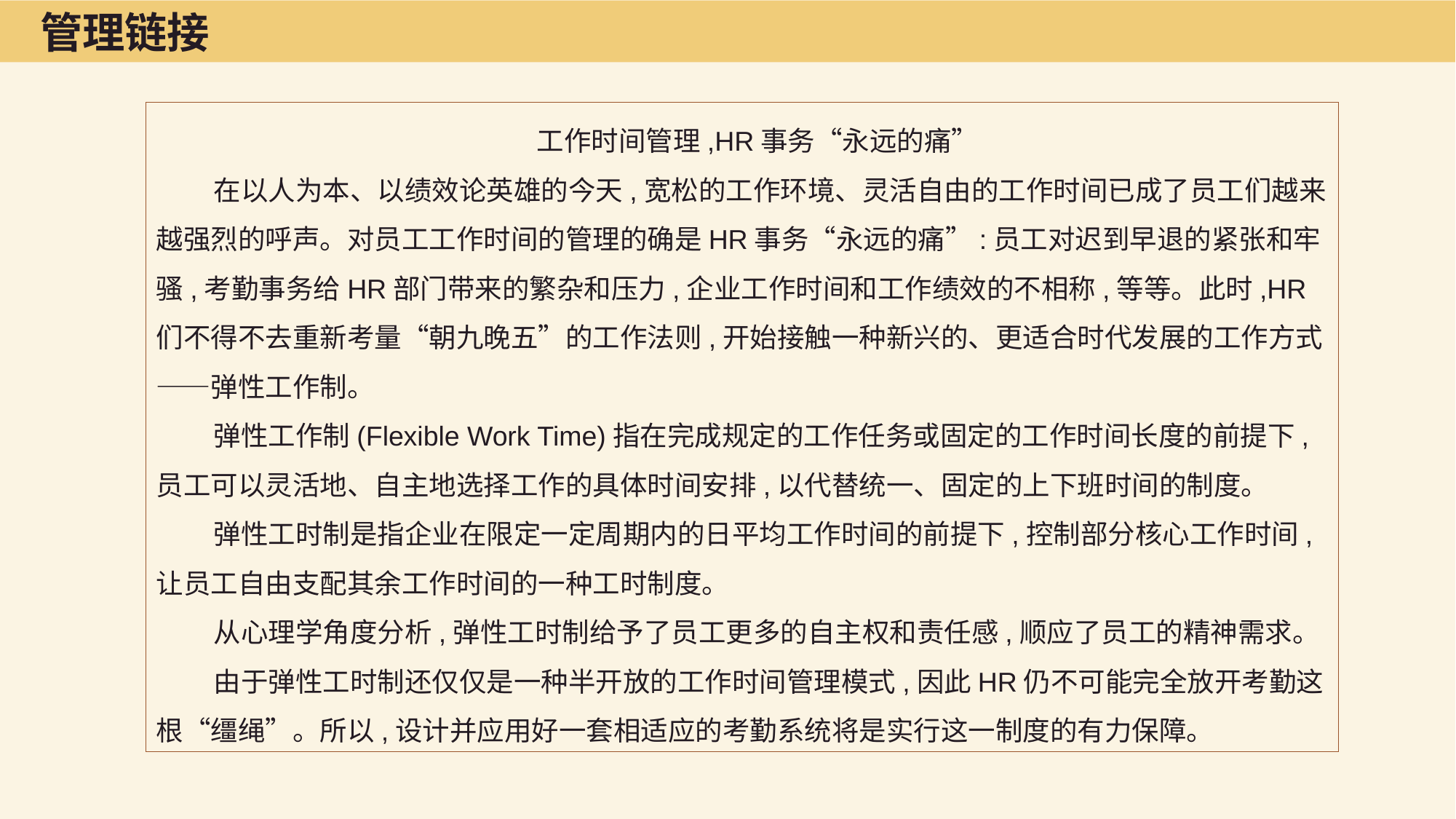

管理链接
工作时间管理,HR事务“永远的痛”
在以人为本、以绩效论英雄的今天,宽松的工作环境、灵活自由的工作时间已成了员工们越来越强烈的呼声。对员工工作时间的管理的确是HR事务“永远的痛”:员工对迟到早退的紧张和牢骚,考勤事务给HR部门带来的繁杂和压力,企业工作时间和工作绩效的不相称,等等。此时,HR们不得不去重新考量“朝九晚五”的工作法则,开始接触一种新兴的、更适合时代发展的工作方式——弹性工作制。
弹性工作制(Flexible Work Time)指在完成规定的工作任务或固定的工作时间长度的前提下,员工可以灵活地、自主地选择工作的具体时间安排,以代替统一、固定的上下班时间的制度。
弹性工时制是指企业在限定一定周期内的日平均工作时间的前提下,控制部分核心工作时间,让员工自由支配其余工作时间的一种工时制度。
从心理学角度分析,弹性工时制给予了员工更多的自主权和责任感,顺应了员工的精神需求。
由于弹性工时制还仅仅是一种半开放的工作时间管理模式,因此HR仍不可能完全放开考勤这根“缰绳”。所以,设计并应用好一套相适应的考勤系统将是实行这一制度的有力保障。